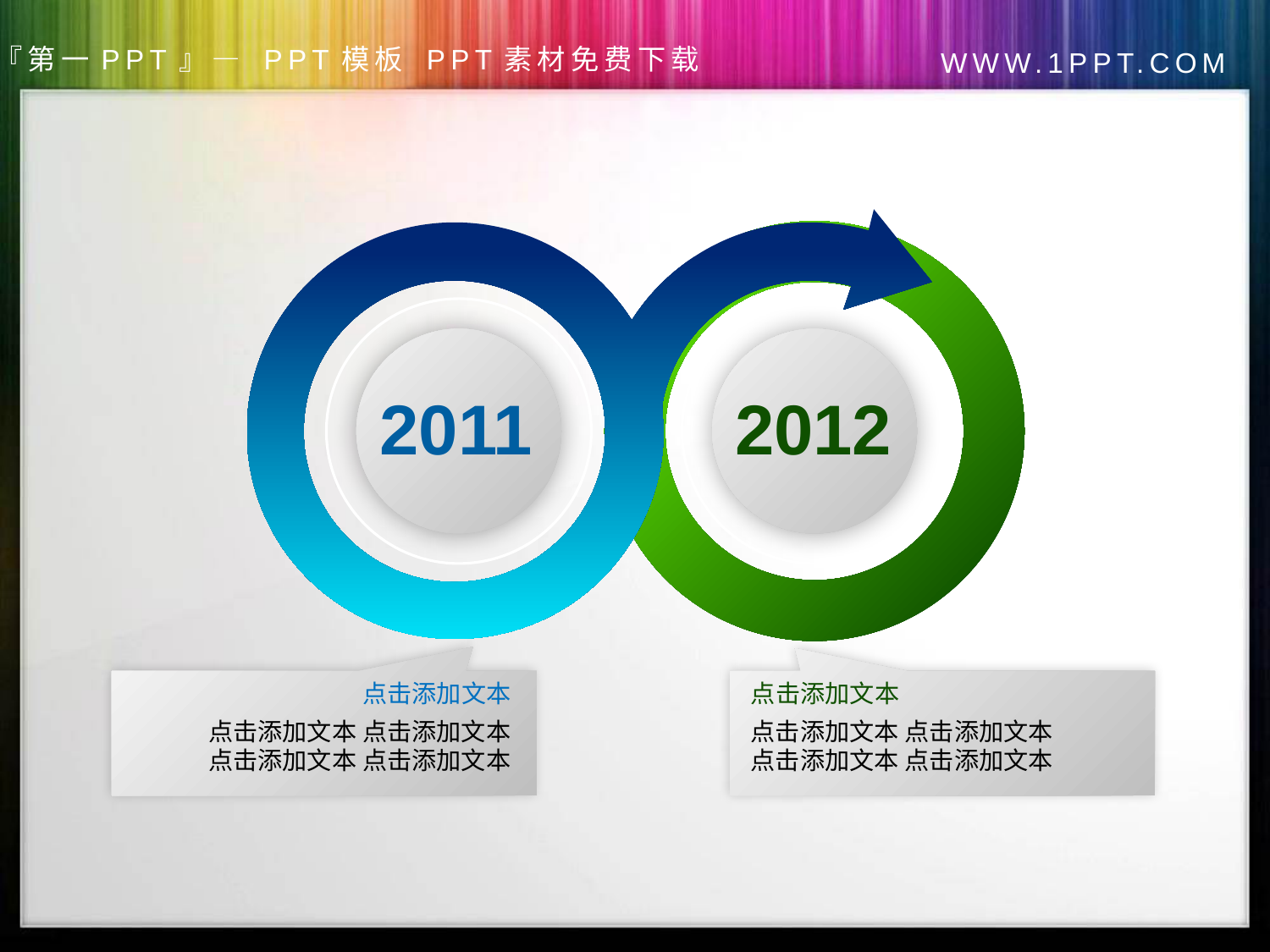

2011
2012

点击添加文本
点击添加文本
点击添加文本 点击添加文本
点击添加文本 点击添加文本
点击添加文本 点击添加文本
点击添加文本 点击添加文本
第一PPT模板网
www.1ppt.com/sucai/